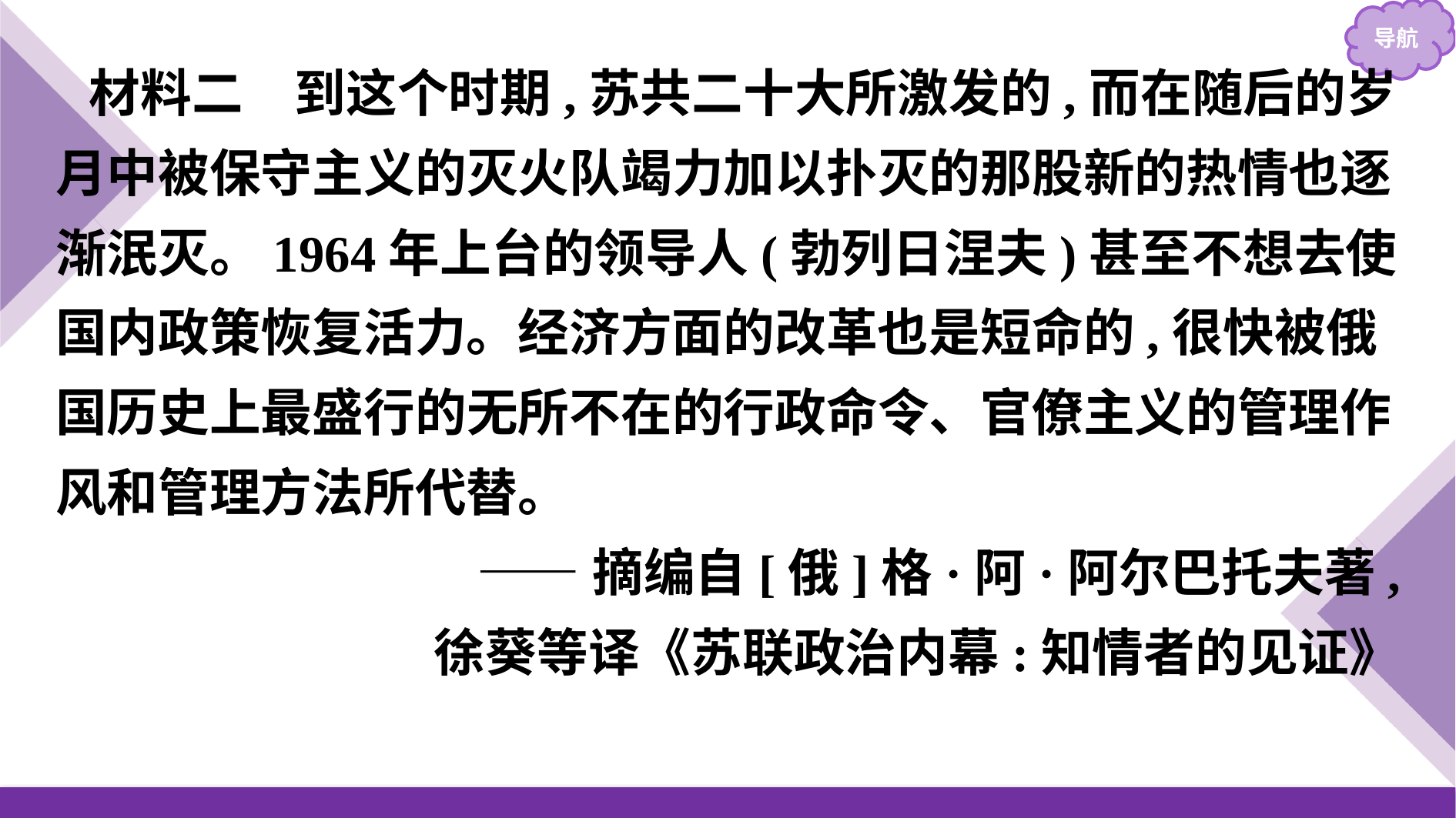

材料二　到这个时期,苏共二十大所激发的,而在随后的岁月中被保守主义的灭火队竭力加以扑灭的那股新的热情也逐渐泯灭。1964年上台的领导人(勃列日涅夫)甚至不想去使国内政策恢复活力。经济方面的改革也是短命的,很快被俄国历史上最盛行的无所不在的行政命令、官僚主义的管理作风和管理方法所代替。
——摘编自[俄]格·阿·阿尔巴托夫著,
徐葵等译《苏联政治内幕:知情者的见证》